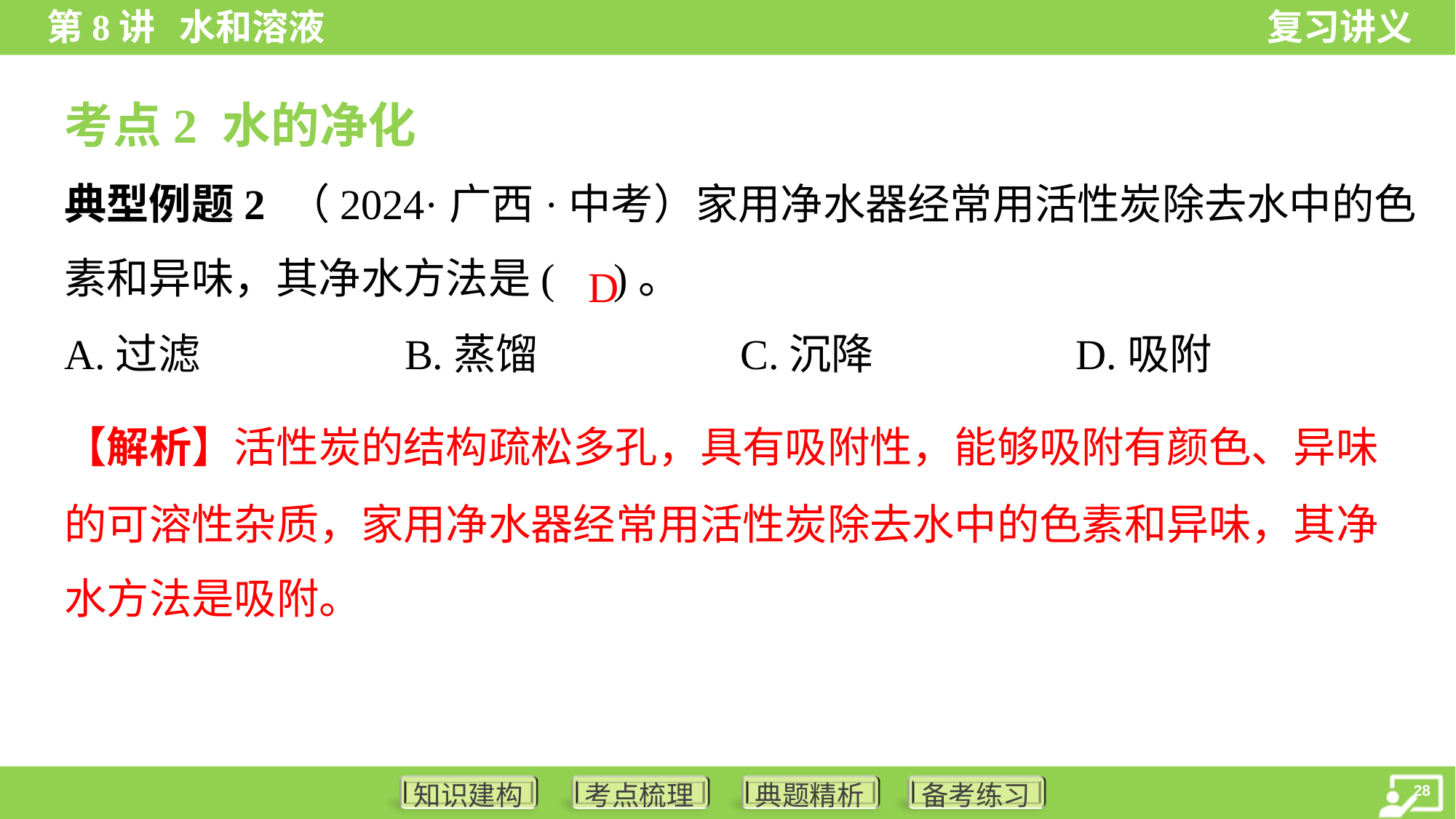

考点2 水的净化
典型例题2 （2024·广西·中考）家用净水器经常用活性炭除去水中的色
素和异味，其净水方法是(     )。
D
A.过滤	B.蒸馏	C.沉降	D.吸附
【解析】活性炭的结构疏松多孔，具有吸附性，能够吸附有颜色、异味
的可溶性杂质，家用净水器经常用活性炭除去水中的色素和异味，其净
水方法是吸附。